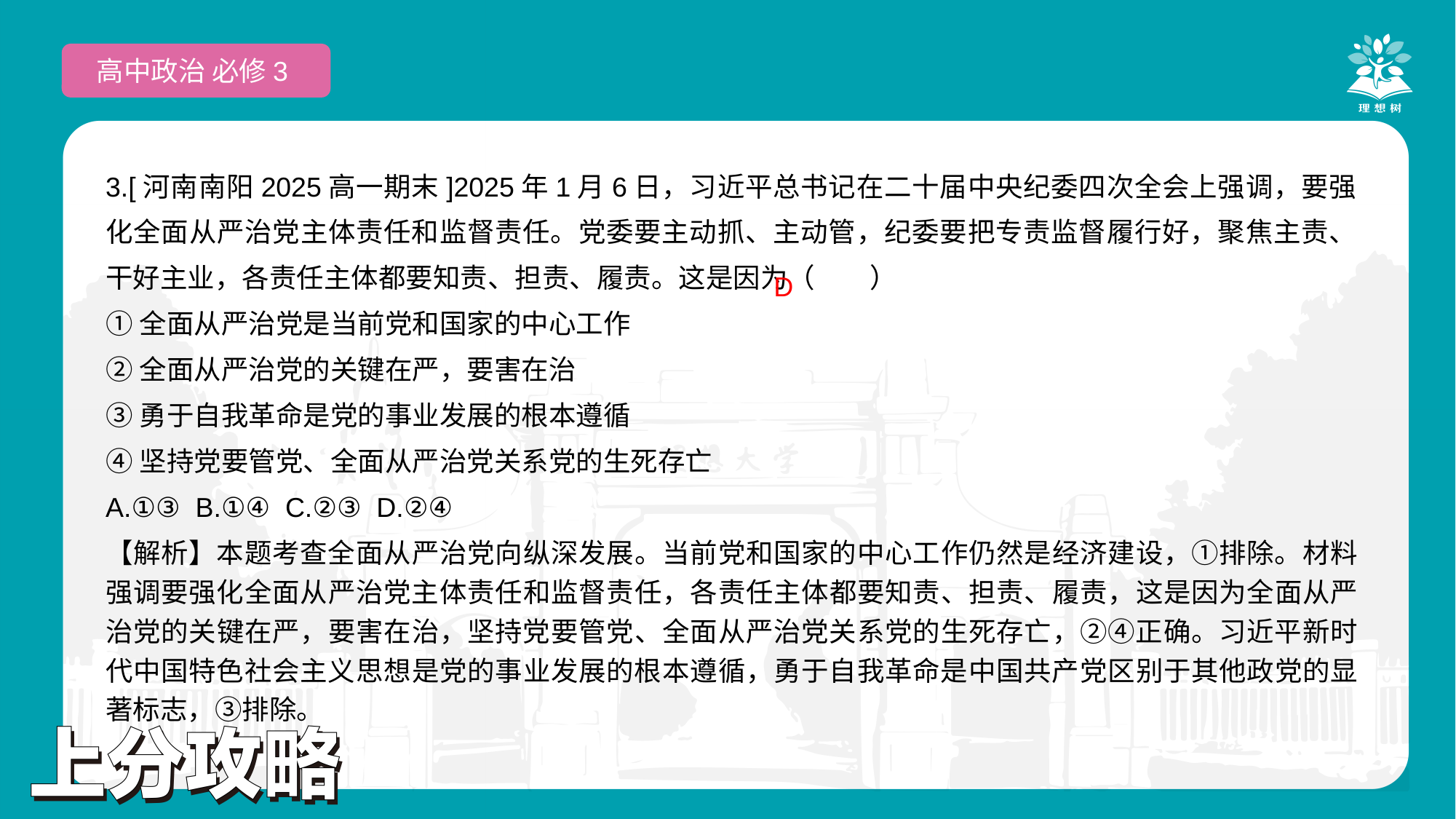

高中政治 必修3
3.[河南南阳2025高一期末]2025年1月6日，习近平总书记在二十届中央纪委四次全会上强调，要强化全面从严治党主体责任和监督责任。党委要主动抓、主动管，纪委要把专责监督履行好，聚焦主责、干好主业，各责任主体都要知责、担责、履责。这是因为（　　）
①全面从严治党是当前党和国家的中心工作
②全面从严治党的关键在严，要害在治
③勇于自我革命是党的事业发展的根本遵循
④坚持党要管党、全面从严治党关系党的生死存亡
A.①③  B.①④  C.②③  D.②④
 D
【解析】本题考查全面从严治党向纵深发展。当前党和国家的中心工作仍然是经济建设，①排除。材料强调要强化全面从严治党主体责任和监督责任，各责任主体都要知责、担责、履责，这是因为全面从严治党的关键在严，要害在治，坚持党要管党、全面从严治党关系党的生死存亡，②④正确。习近平新时代中国特色社会主义思想是党的事业发展的根本遵循，勇于自我革命是中国共产党区别于其他政党的显著标志，③排除。